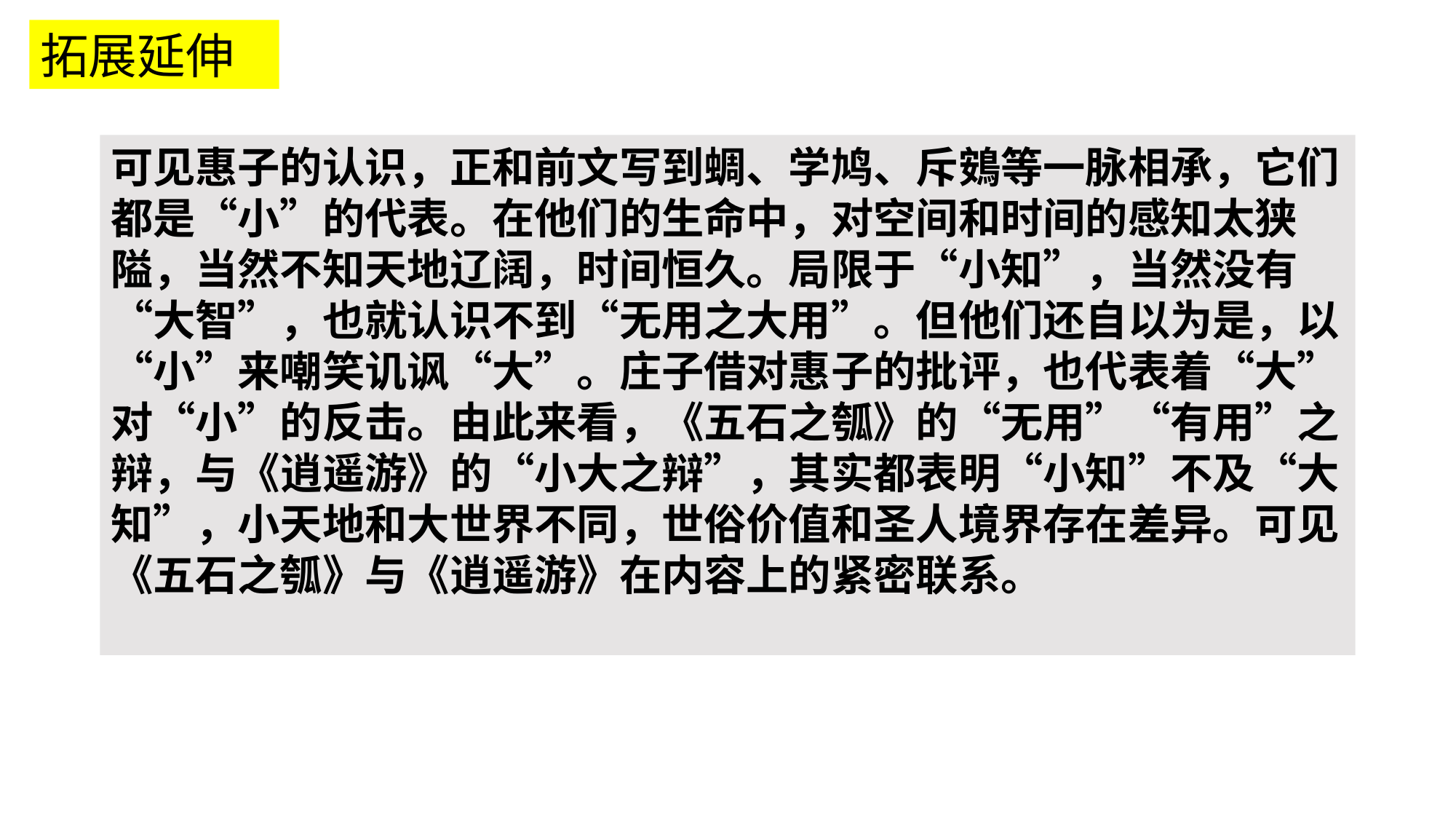

拓展延伸
可见惠子的认识，正和前文写到蜩、学鸠、斥鴳等一脉相承，它们都是“小”的代表。在他们的生命中，对空间和时间的感知太狭隘，当然不知天地辽阔，时间恒久。局限于“小知”，当然没有“大智”，也就认识不到“无用之大用”。但他们还自以为是，以“小”来嘲笑讥讽“大”。庄子借对惠子的批评，也代表着“大”对“小”的反击。由此来看，《五石之瓠》的“无用”“有用”之辩，与《逍遥游》的“小大之辩”，其实都表明“小知”不及“大知”，小天地和大世界不同，世俗价值和圣人境界存在差异。可见《五石之瓠》与《逍遥游》在内容上的紧密联系。